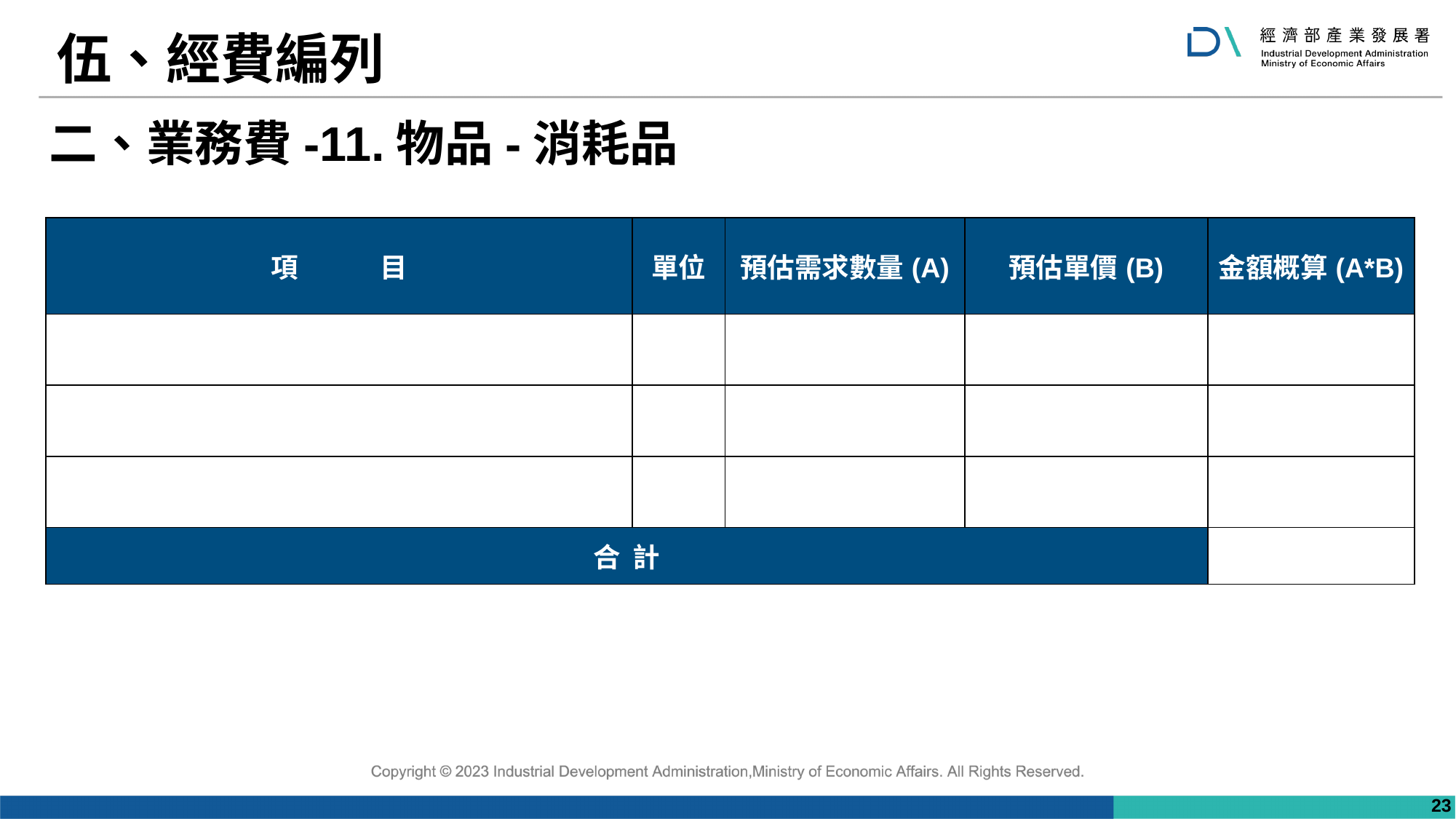

# 伍、經費編列
二、業務費-11.物品-消耗品
| 項 目 | 單位 | 預估需求數量(A) | 預估單價(B) | 金額概算(A\*B) |
| --- | --- | --- | --- | --- |
|  |  |  |  |  |
|  |  |  |  |  |
|  |  |  |  |  |
| 合 計 |  |  |  |  |
23